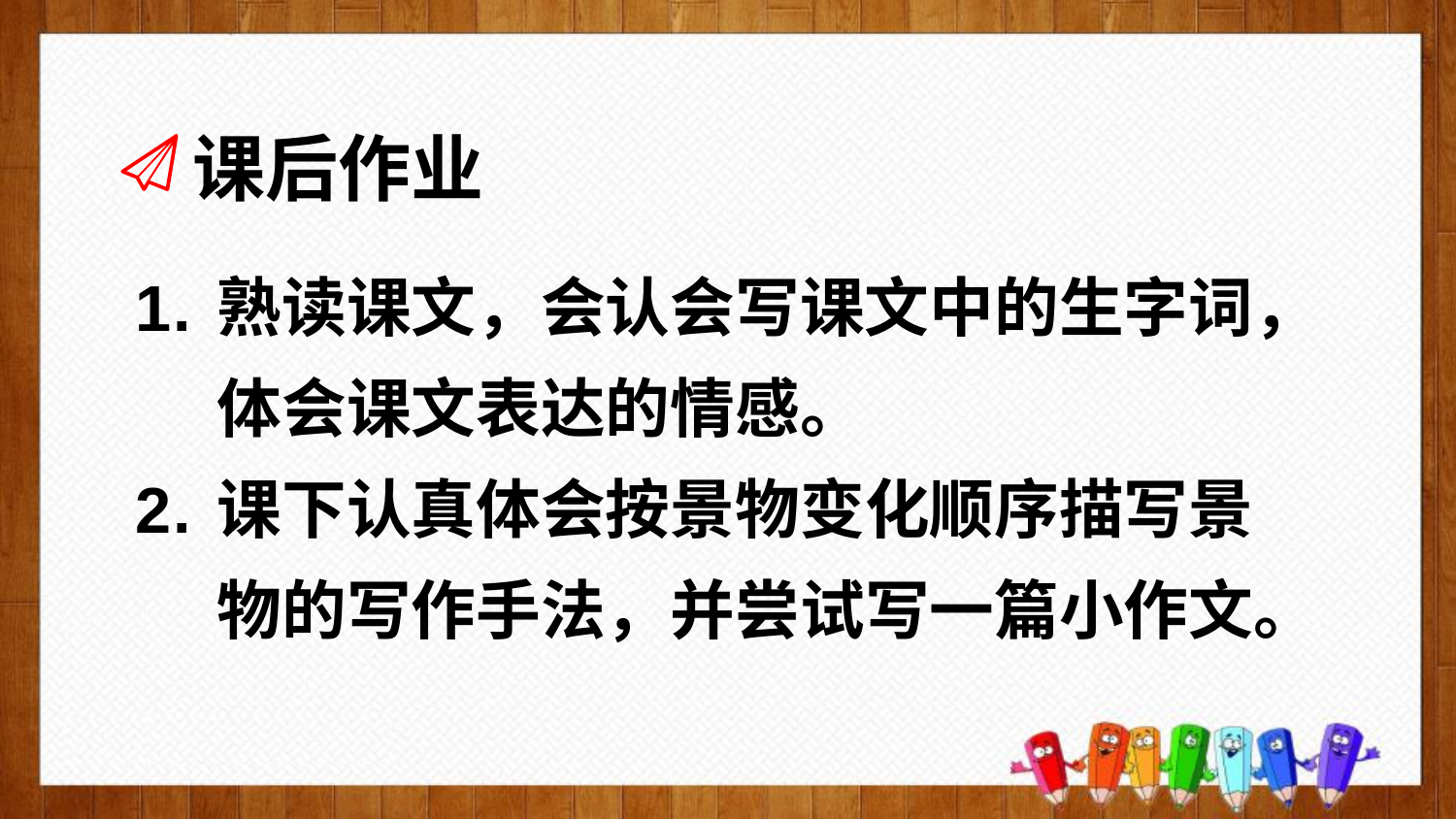

课后作业

熟读课文，会认会写课文中的生字词，体会课文表达的情感。
课下认真体会按景物变化顺序描写景物的写作手法，并尝试写一篇小作文。